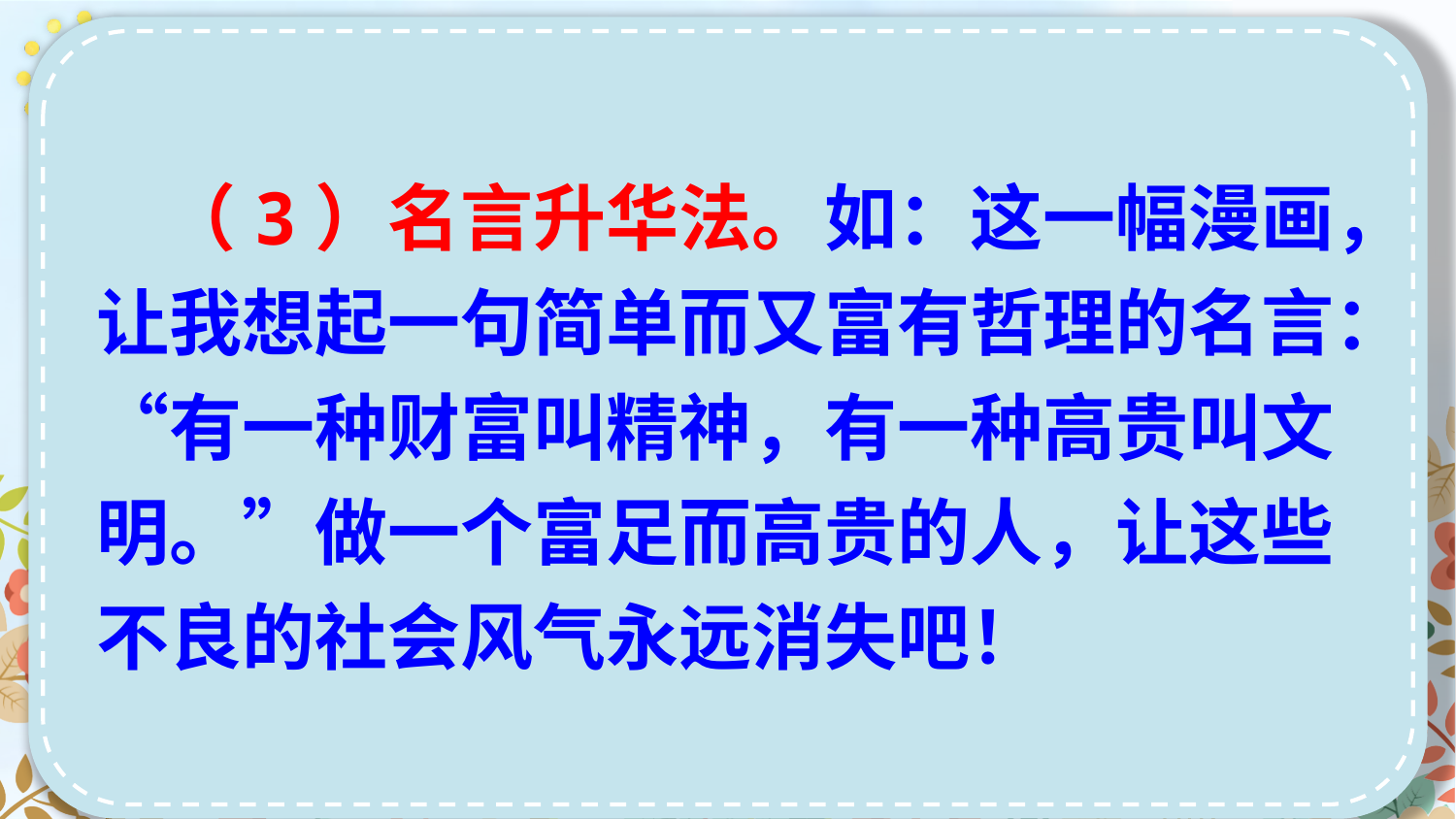

（3）名言升华法。如：这一幅漫画，让我想起一句简单而又富有哲理的名言：“有一种财富叫精神，有一种高贵叫文明。”做一个富足而高贵的人，让这些不良的社会风气永远消失吧！